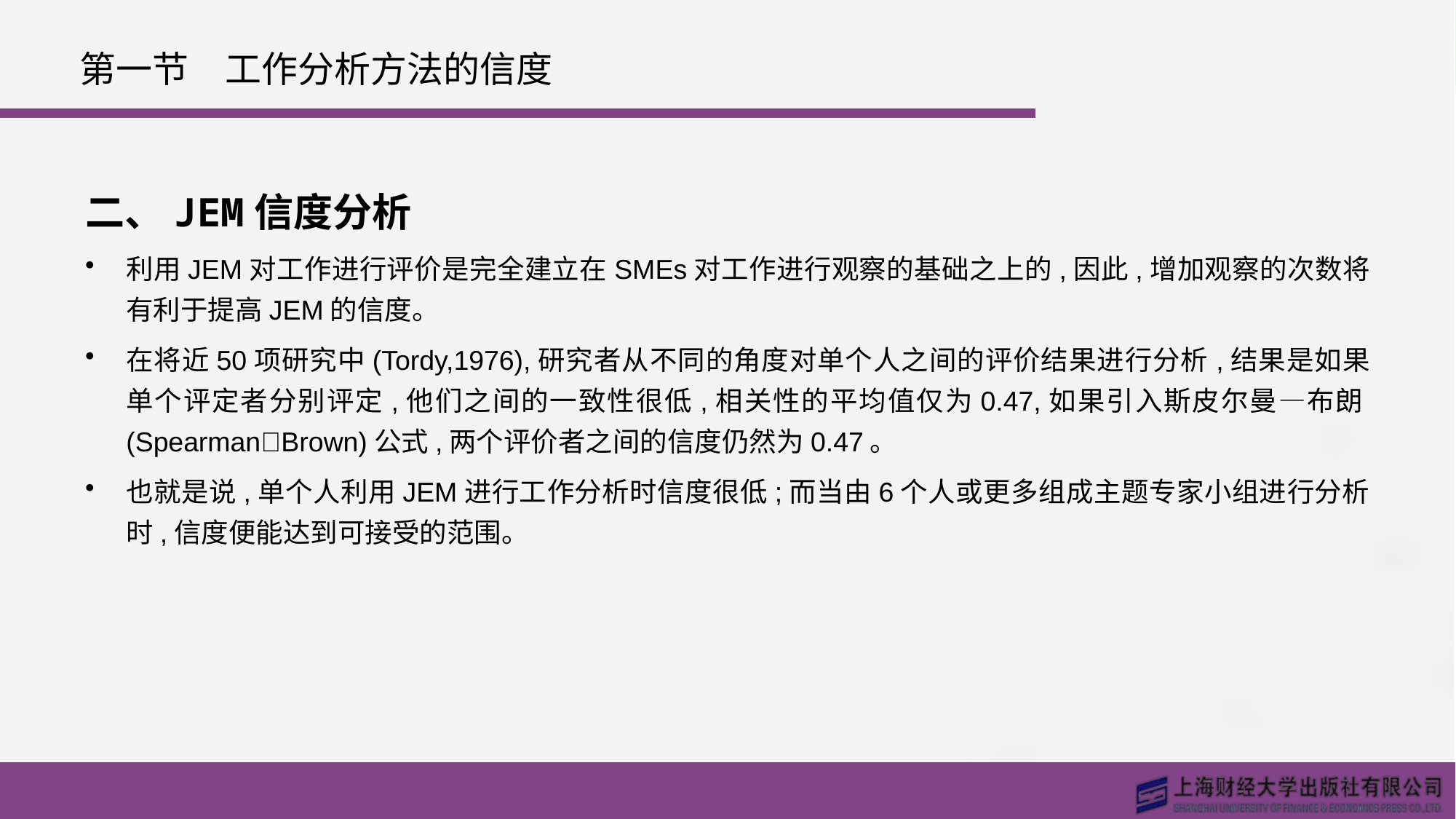

# 第一节　工作分析方法的信度
二、JEM信度分析
利用JEM对工作进行评价是完全建立在SMEs对工作进行观察的基础之上的,因此,增加观察的次数将有利于提高JEM的信度。
在将近50项研究中(Tordy,1976),研究者从不同的角度对单个人之间的评价结果进行分析,结果是如果单个评定者分别评定,他们之间的一致性很低,相关性的平均值仅为0.47,如果引入斯皮尔曼—布朗(Spearman􀆼Brown)公式,两个评价者之间的信度仍然为0.47。
也就是说,单个人利用JEM进行工作分析时信度很低;而当由6个人或更多组成主题专家小组进行分析时,信度便能达到可接受的范围。